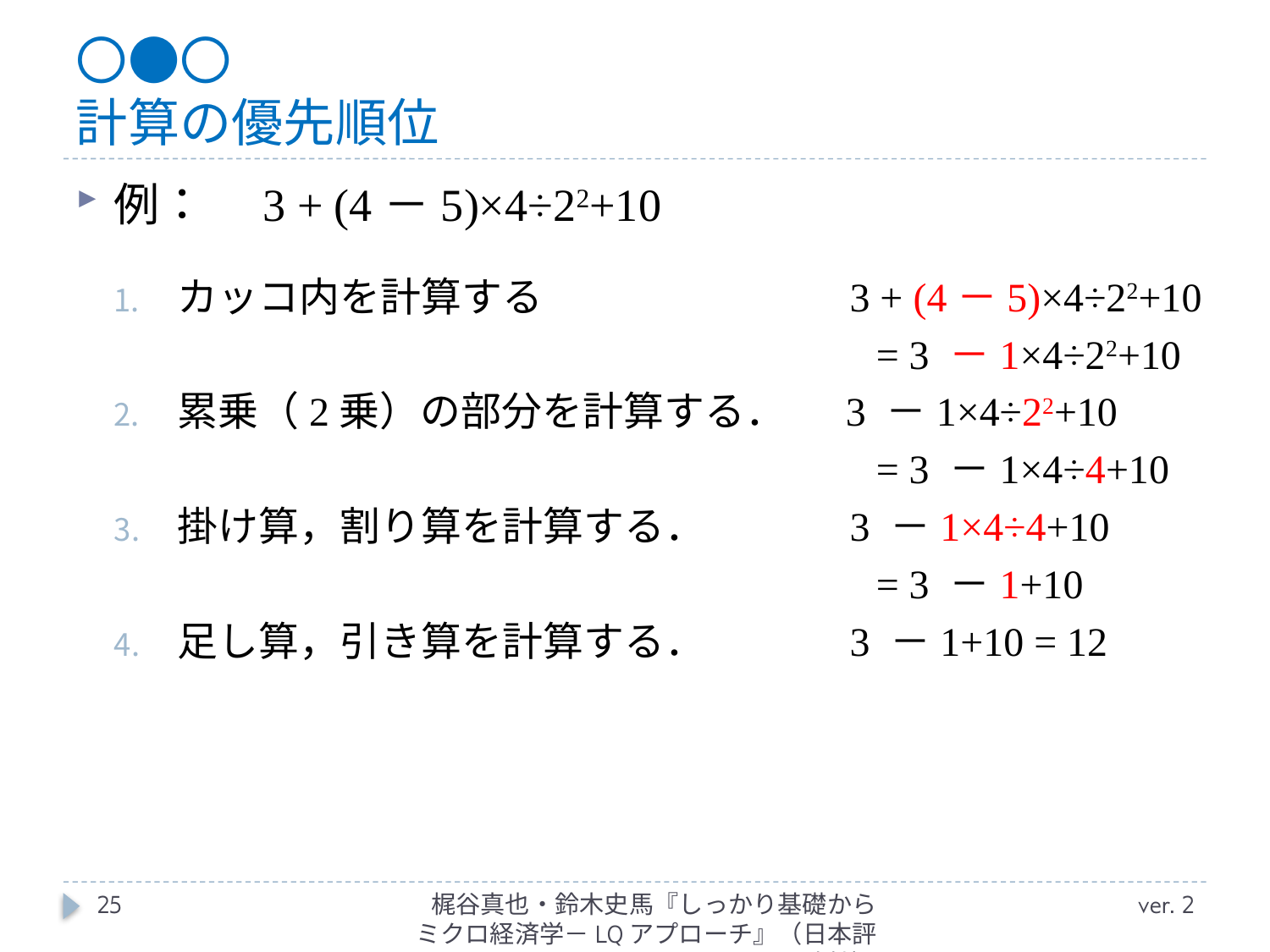

# 〇●〇 計算の優先順位
例：　3 + (4－5)×4÷22+10

カッコ内を計算する　		   3 + (4－5)×4÷22+10
　						= 3 －1×4÷22+10
累乗（2乗）の部分を計算する． 　3 －1×4÷22+10
						= 3 －1×4÷4+10
掛け算，割り算を計算する．	   3 －1×4÷4+10
	 					= 3 －1+10
足し算，引き算を計算する．	   3 －1+10 = 12

25
梶谷真也・鈴木史馬『しっかり基礎からミクロ経済学－LQアプローチ』（日本評論社）
ver. 2